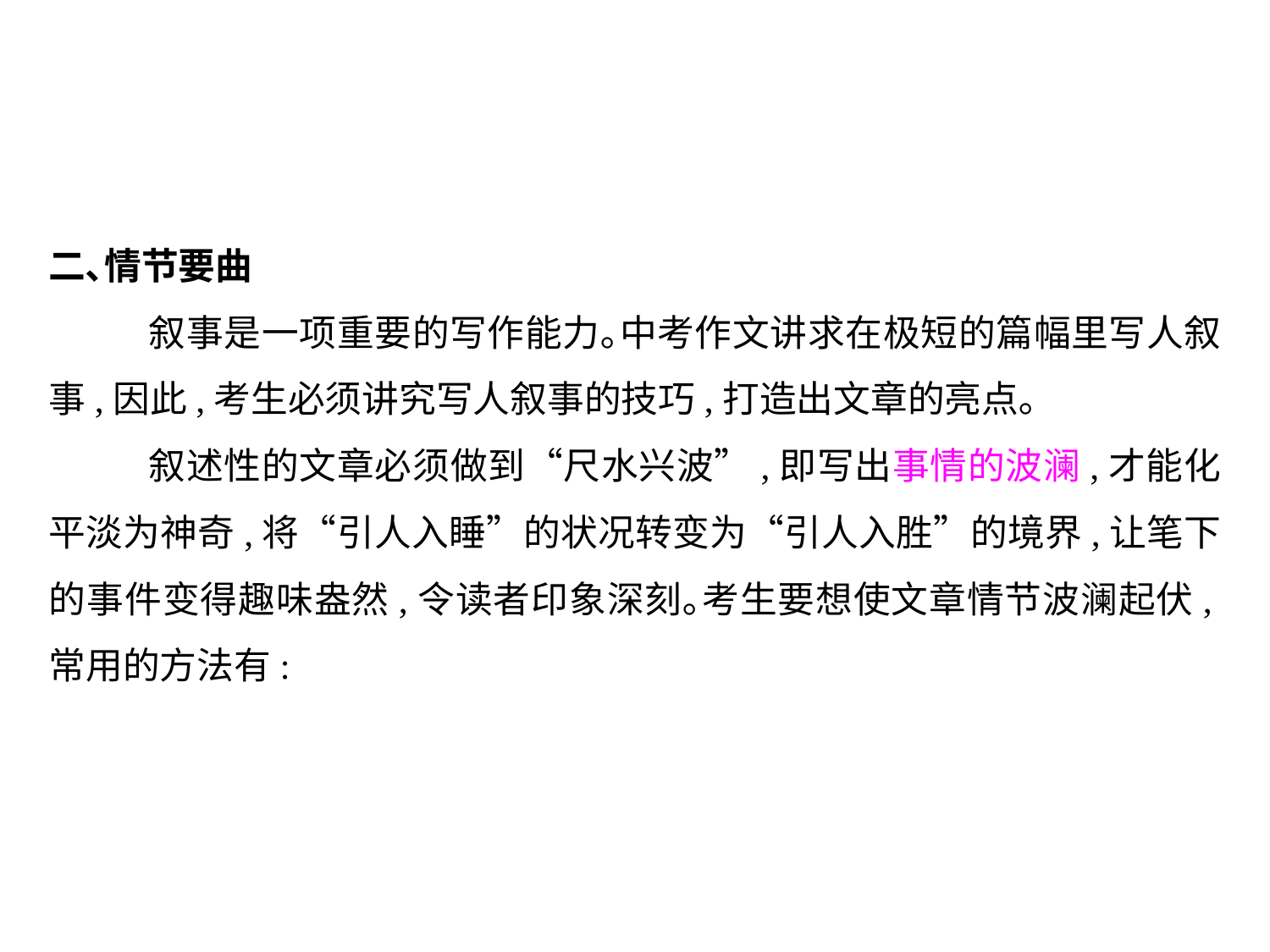

二､情节要曲
叙事是一项重要的写作能力｡中考作文讲求在极短的篇幅里写人叙事,因此,考生必须讲究写人叙事的技巧,打造出文章的亮点｡
叙述性的文章必须做到“尺水兴波”,即写出事情的波澜,才能化平淡为神奇,将“引人入睡”的状况转变为“引人入胜”的境界,让笔下的事件变得趣味盎然,令读者印象深刻｡考生要想使文章情节波澜起伏,常用的方法有: